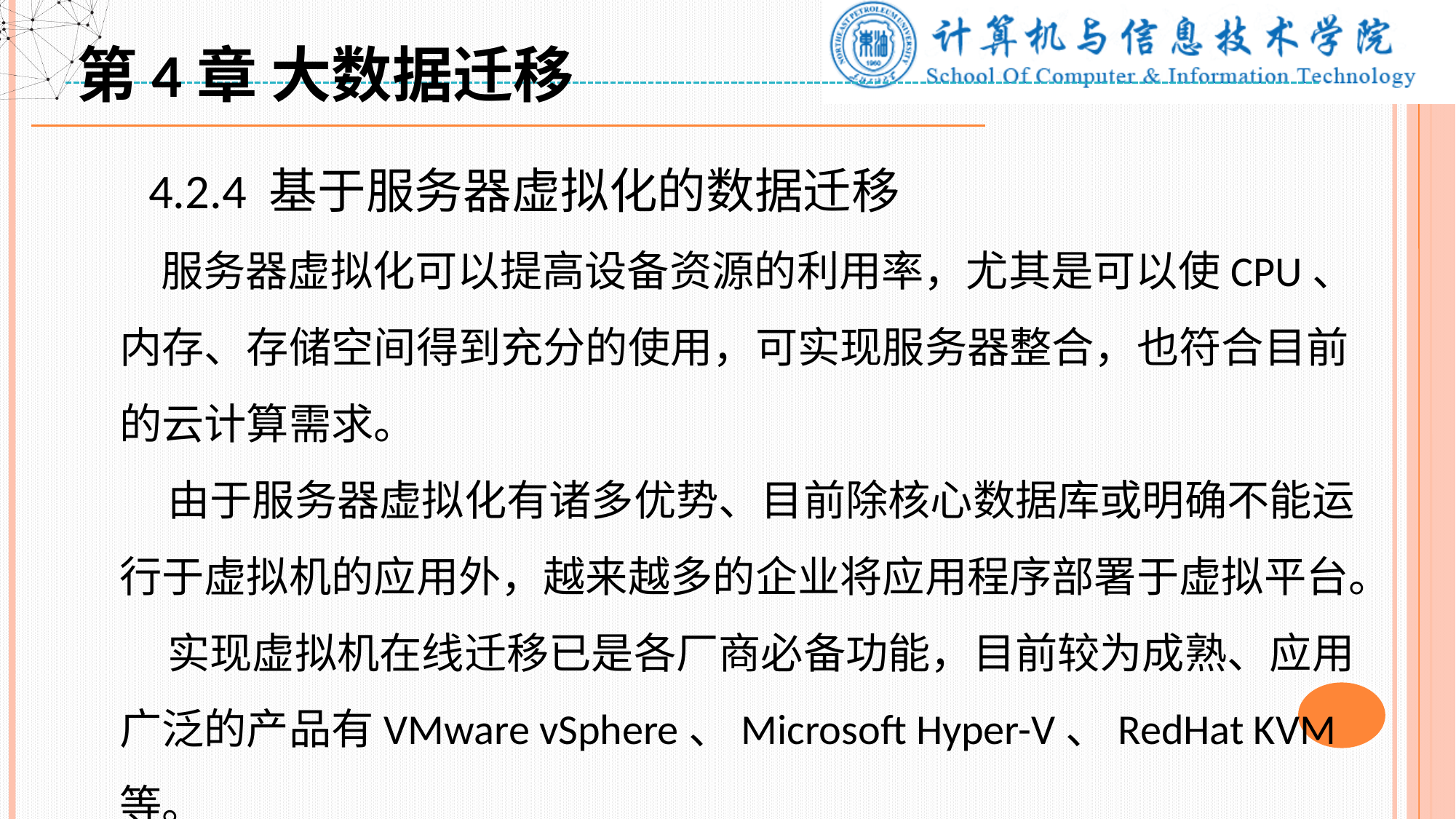

第4章 大数据迁移
   4.2.4 基于服务器虚拟化的数据迁移
    服务器虚拟化可以提高设备资源的利用率，尤其是可以使CPU、内存、存储空间得到充分的使用，可实现服务器整合，也符合目前的云计算需求。
    由于服务器虚拟化有诸多优势、目前除核心数据库或明确不能运行于虚拟机的应用外，越来越多的企业将应用程序部署于虚拟平台。
    实现虚拟机在线迁移已是各厂商必备功能，目前较为成熟、应用广泛的产品有VMware vSphere、Microsoft Hyper-V、RedHat KVM等。